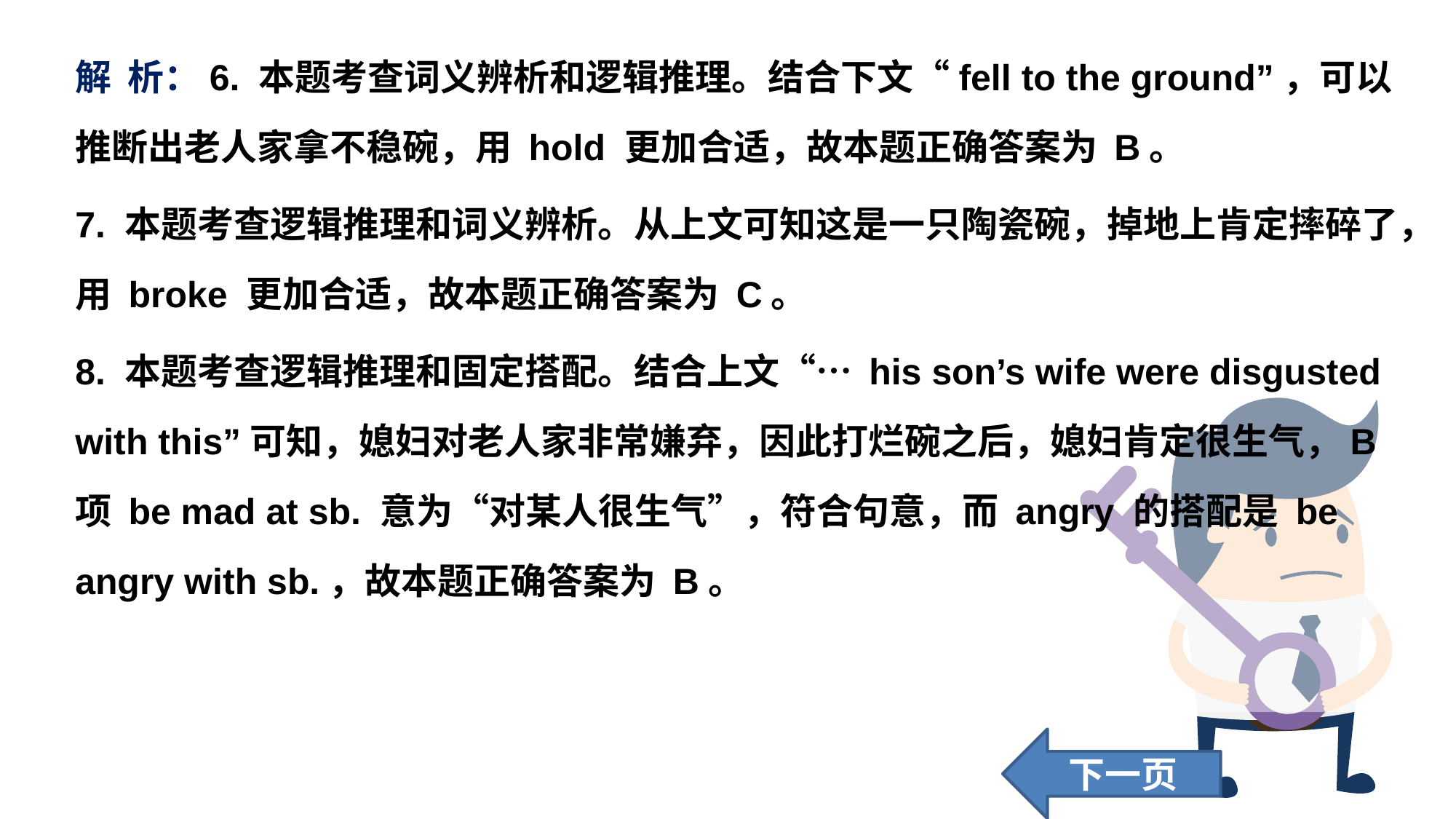

解  析：6. 本题考查词义辨析和逻辑推理。结合下文“fell to the ground”，可以推断出老人家拿不稳碗，用 hold 更加合适，故本题正确答案为 B。
7. 本题考查逻辑推理和词义辨析。从上文可知这是一只陶瓷碗，掉地上肯定摔碎了，用 broke 更加合适，故本题正确答案为 C。
8. 本题考查逻辑推理和固定搭配。结合上文“… his son’s wife were disgusted with this”可知，媳妇对老人家非常嫌弃，因此打烂碗之后，媳妇肯定很生气，B 项 be mad at sb. 意为“对某人很生气”，符合句意，而 angry 的搭配是 be angry with sb.，故本题正确答案为 B。

下一页
35